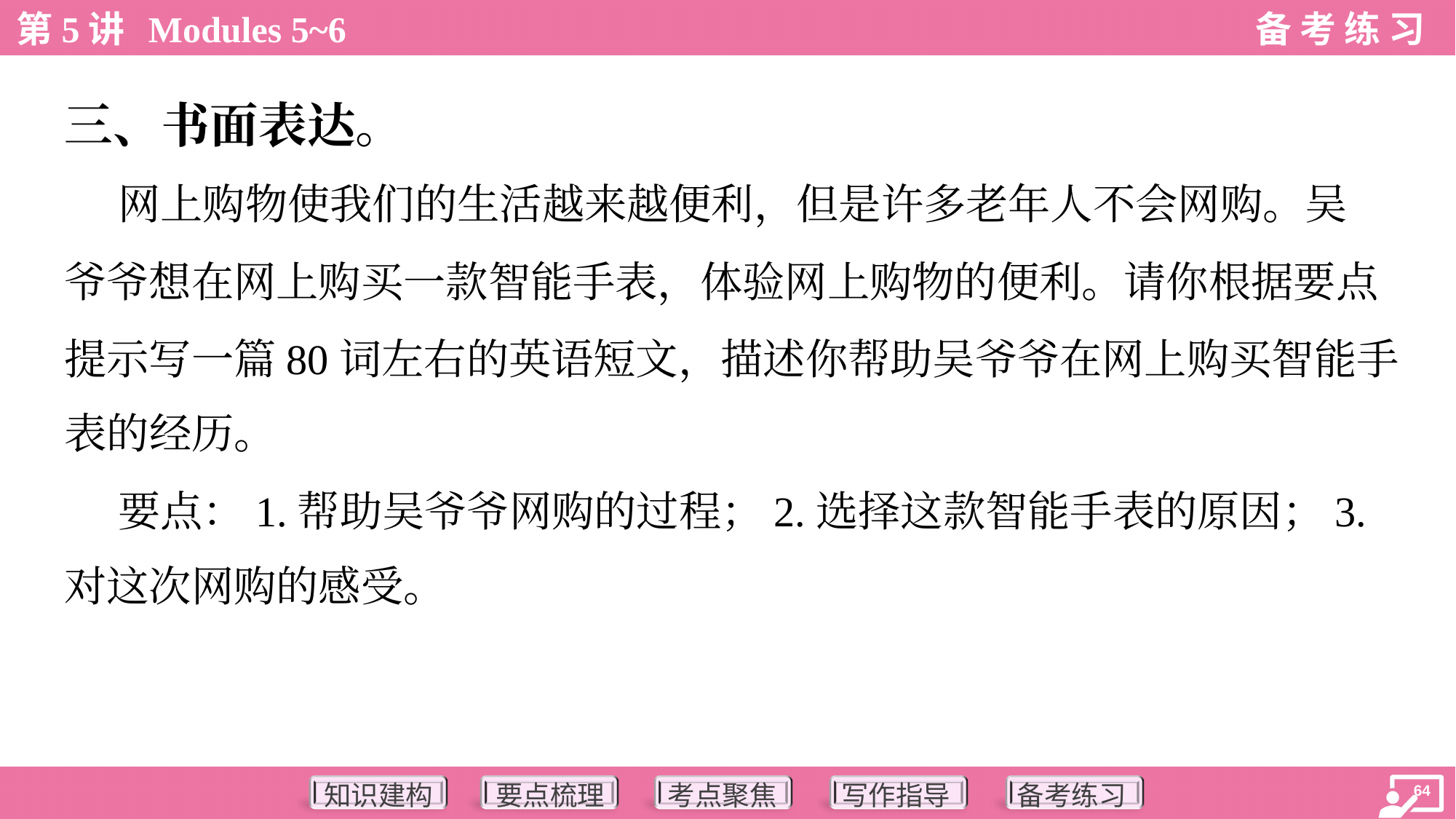

三、书面表达。
    网上购物使我们的生活越来越便利，但是许多老年人不会网购。吴
爷爷想在网上购买一款智能手表，体验网上购物的便利。请你根据要点
提示写一篇80词左右的英语短文，描述你帮助吴爷爷在网上购买智能手
表的经历。
    要点：1.帮助吴爷爷网购的过程；2.选择这款智能手表的原因；3.
对这次网购的感受。